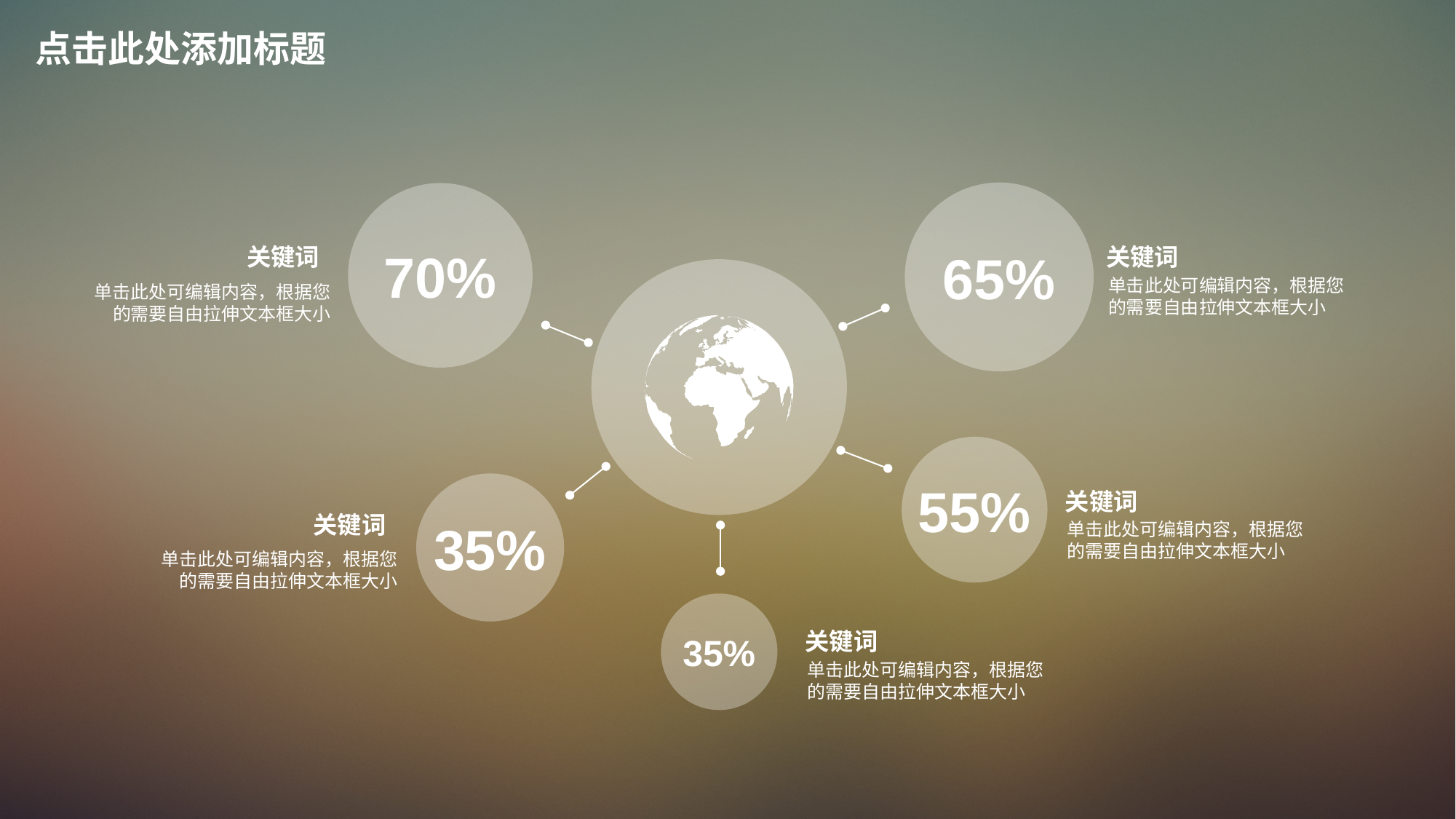

点击此处添加标题

70%
关键词
关键词
65%

单击此处可编辑内容，根据您的需要自由拉伸文本框大小
单击此处可编辑内容，根据您的需要自由拉伸文本框大小

55%

关键词
关键词
35%
单击此处可编辑内容，根据您的需要自由拉伸文本框大小
单击此处可编辑内容，根据您的需要自由拉伸文本框大小

关键词
35%
单击此处可编辑内容，根据您的需要自由拉伸文本框大小